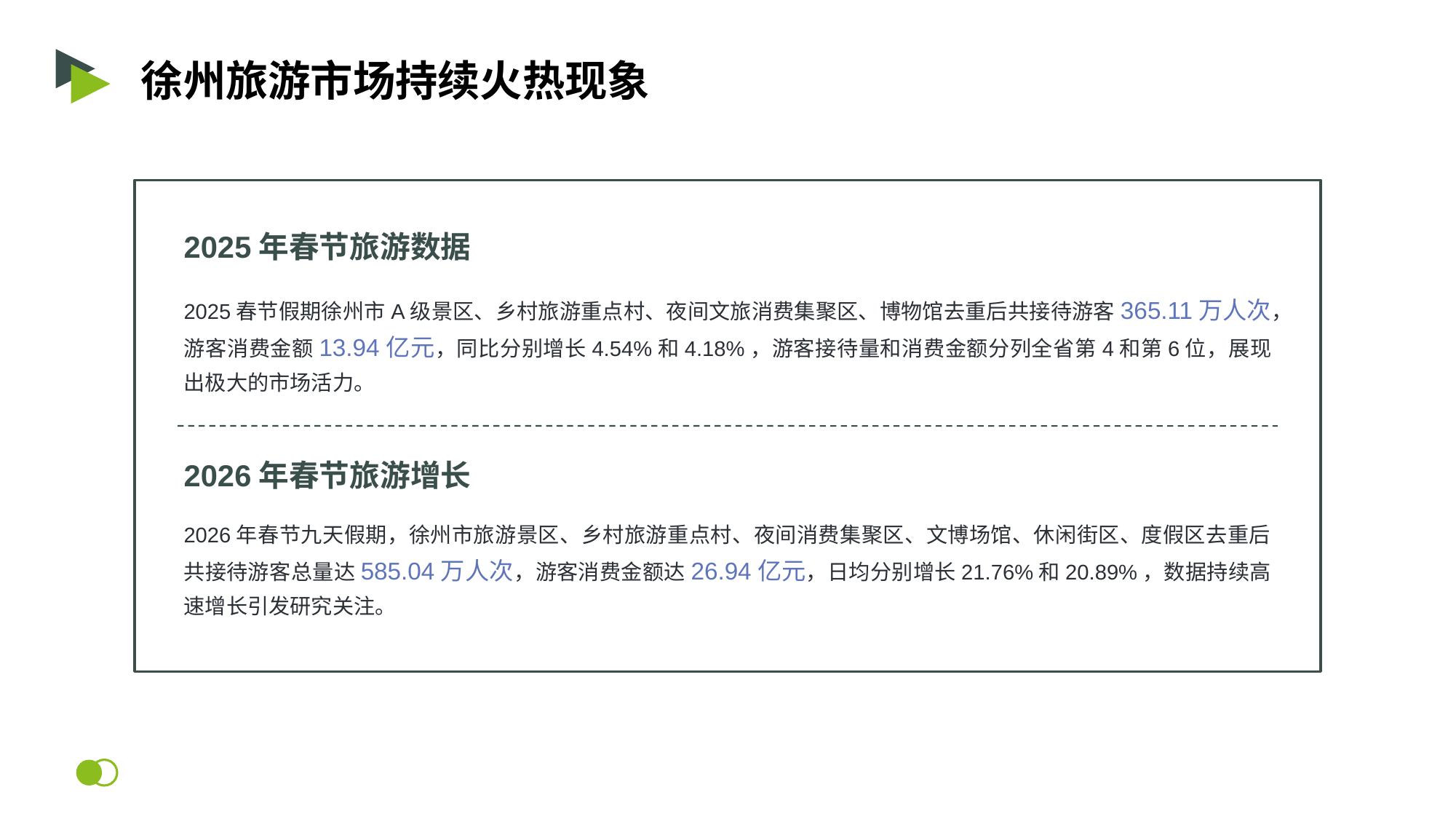

徐州旅游市场持续火热现象

2025年春节旅游数据
2025春节假期徐州市A级景区、乡村旅游重点村、夜间文旅消费集聚区、博物馆去重后共接待游客365.11万人次，游客消费金额13.94亿元，同比分别增长4.54%和4.18%，游客接待量和消费金额分列全省第4和第6位，展现出极大的市场活力。

2026年春节旅游增长
2026年春节九天假期，徐州市旅游景区、乡村旅游重点村、夜间消费集聚区、文博场馆、休闲街区、度假区去重后共接待游客总量达585.04万人次，游客消费金额达26.94亿元，日均分别增长21.76%和20.89%，数据持续高速增长引发研究关注。